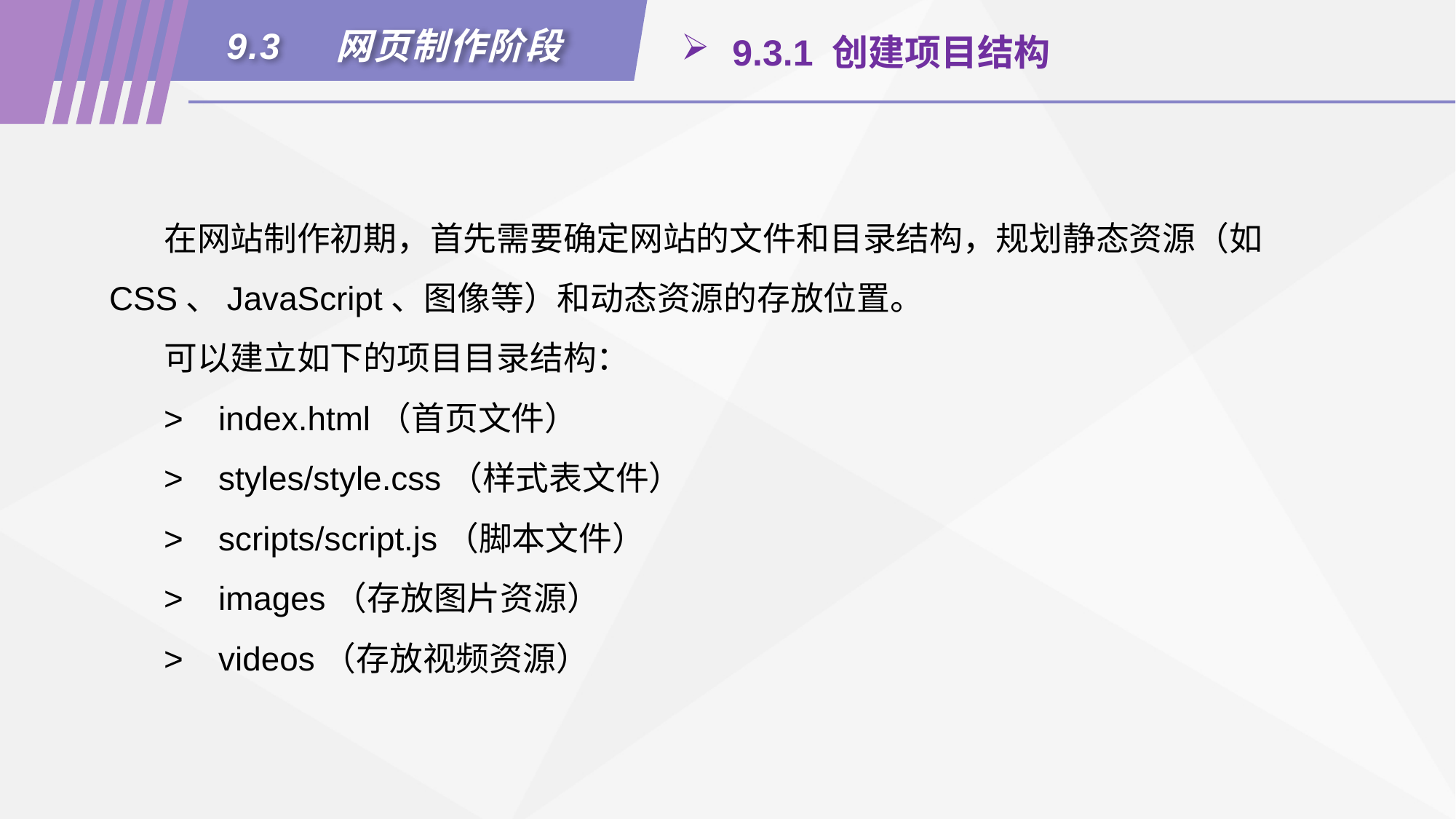

9.3	网页制作阶段
 9.3.1 创建项目结构
在网站制作初期，首先需要确定网站的文件和目录结构，规划静态资源（如 CSS、JavaScript、图像等）和动态资源的存放位置。
可以建立如下的项目目录结构：
>	index.html（首页文件）
>	styles/style.css（样式表文件）
>	scripts/script.js（脚本文件）
>	images（存放图片资源）
>	videos（存放视频资源）